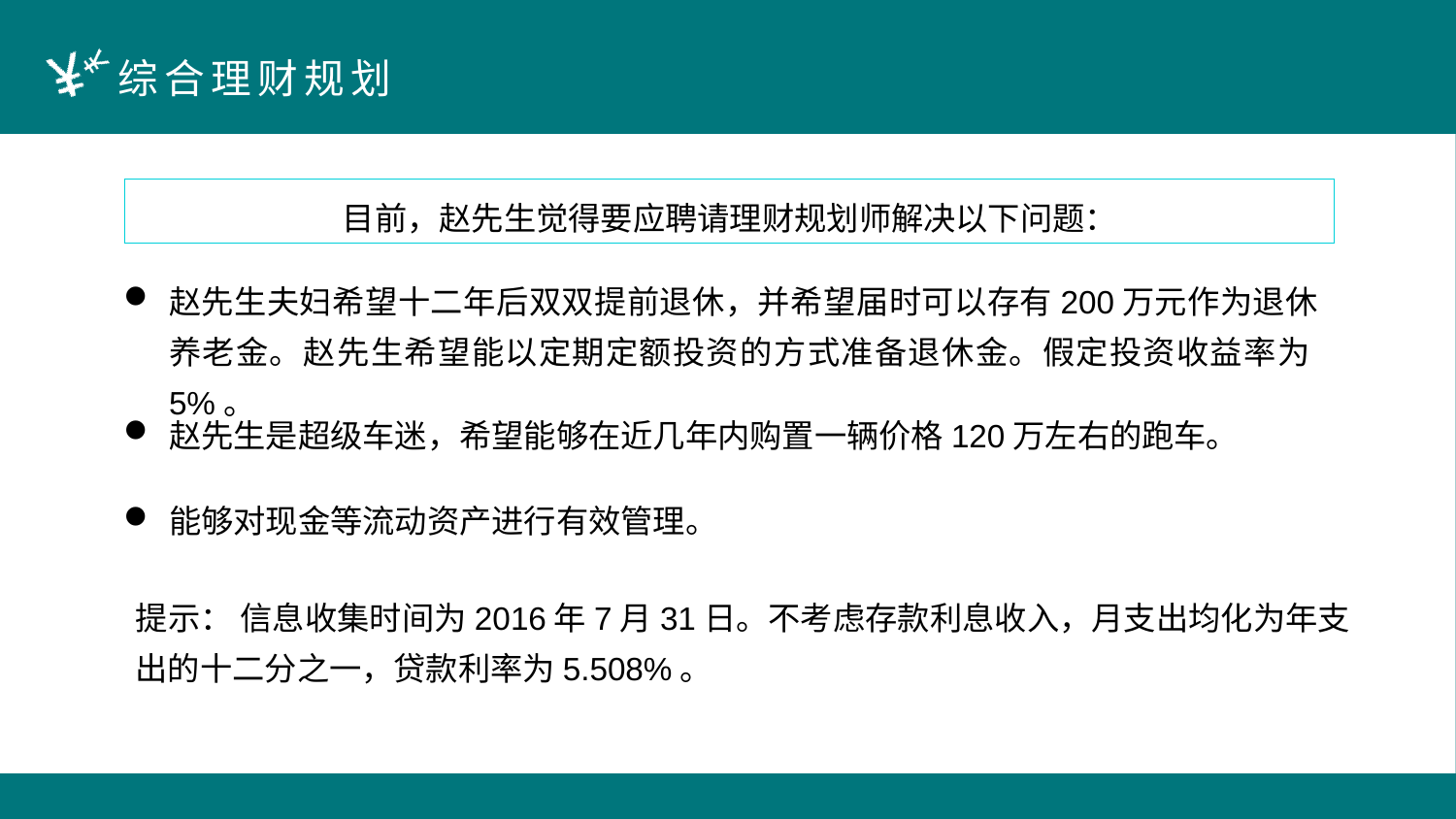

目前，赵先生觉得要应聘请理财规划师解决以下问题：
赵先生夫妇希望十二年后双双提前退休，并希望届时可以存有200万元作为退休养老金。赵先生希望能以定期定额投资的方式准备退休金。假定投资收益率为5%。
赵先生是超级车迷，希望能够在近几年内购置一辆价格120万左右的跑车。
能够对现金等流动资产进行有效管理。
提示： 信息收集时间为2016年7月31日。不考虑存款利息收入，月支出均化为年支出的十二分之一，贷款利率为5.508%。